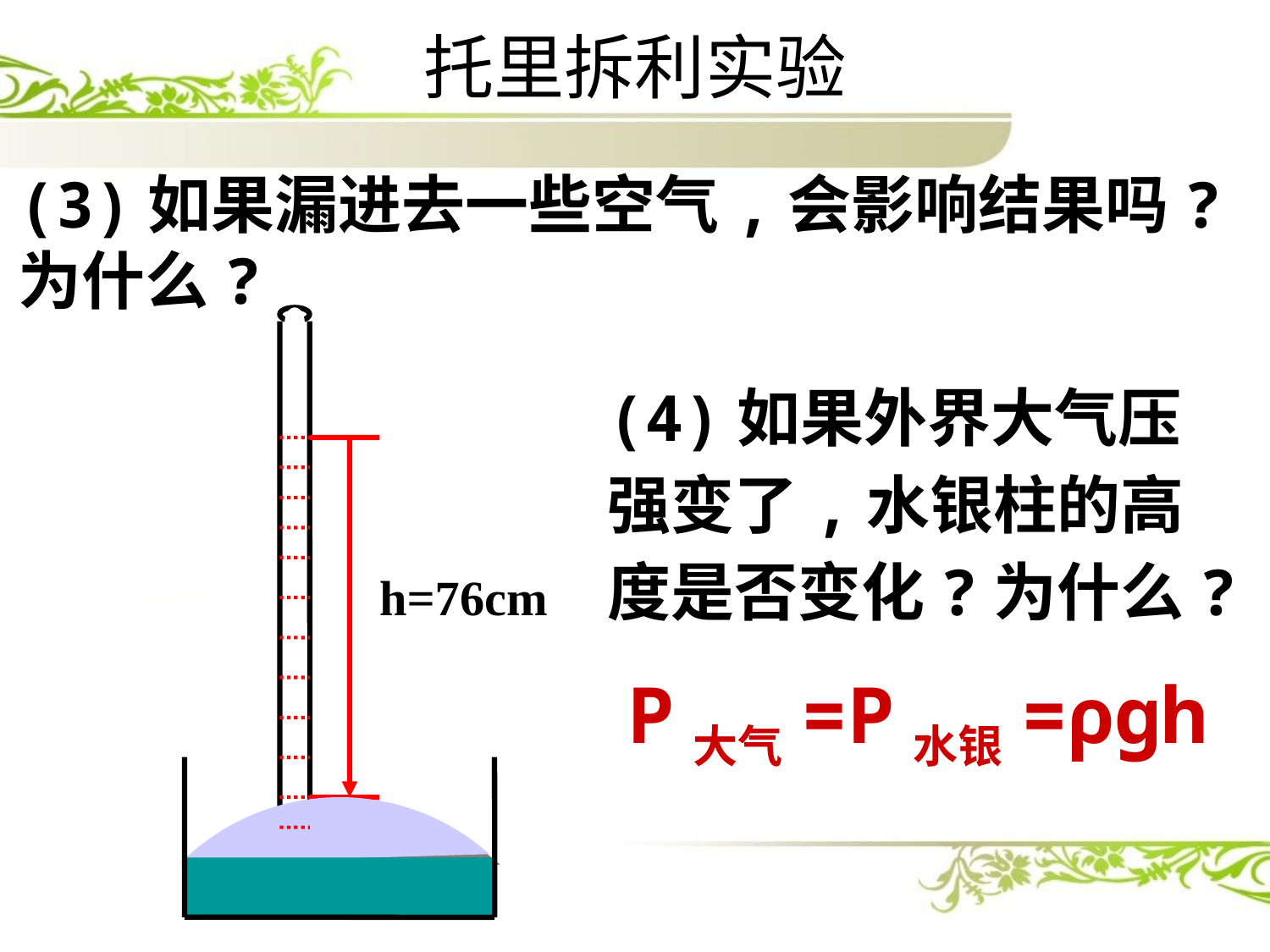

托里拆利实验
(3)如果漏进去一些空气,会影响结果吗?为什么?

(4)如果外界大气压强变了,水银柱的高度是否变化?为什么?

h=76cm

P大气=P水银=ρgh